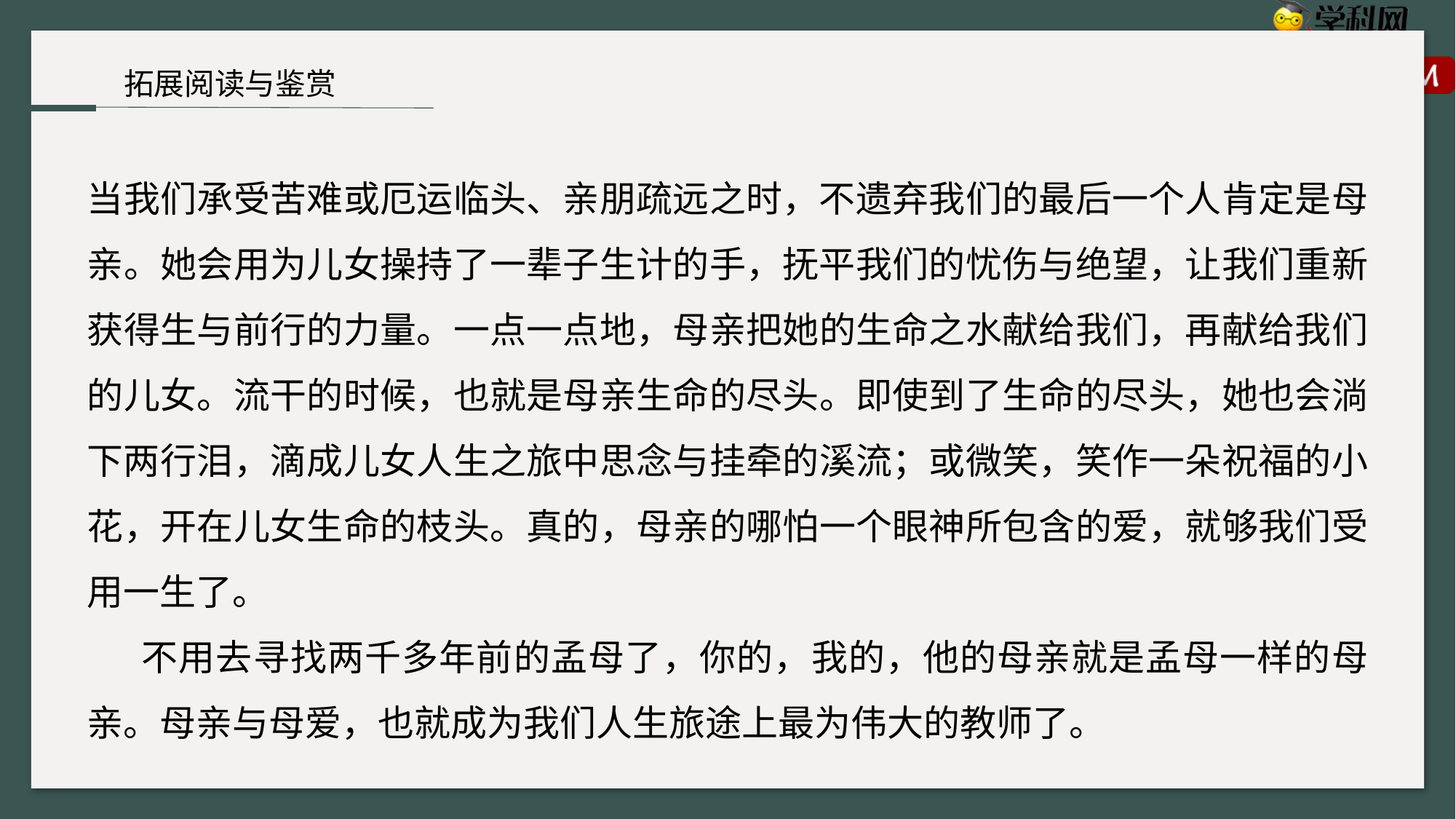

拓展阅读与鉴赏
当我们承受苦难或厄运临头、亲朋疏远之时，不遗弃我们的最后一个人肯定是母亲。她会用为儿女操持了一辈子生计的手，抚平我们的忧伤与绝望，让我们重新获得生与前行的力量。一点一点地，母亲把她的生命之水献给我们，再献给我们的儿女。流干的时候，也就是母亲生命的尽头。即使到了生命的尽头，她也会淌下两行泪，滴成儿女人生之旅中思念与挂牵的溪流；或微笑，笑作一朵祝福的小花，开在儿女生命的枝头。真的，母亲的哪怕一个眼神所包含的爱，就够我们受用一生了。
不用去寻找两千多年前的孟母了，你的，我的，他的母亲就是孟母一样的母亲。母亲与母爱，也就成为我们人生旅途上最为伟大的教师了。